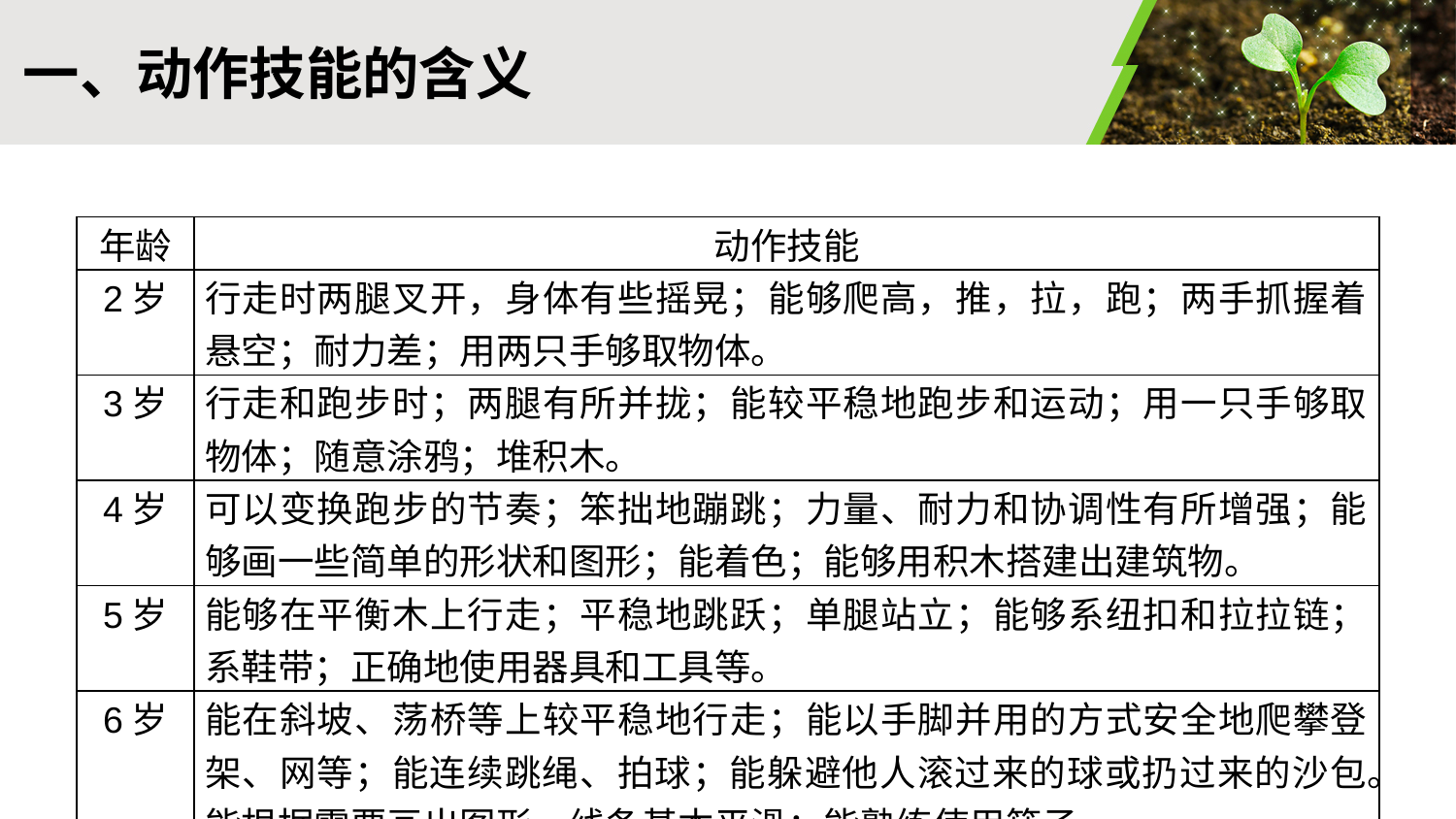

一、动作技能的含义
| 年龄 | 动作技能 |
| --- | --- |
| 2岁 | 行走时两腿叉开，身体有些摇晃；能够爬高，推，拉，跑；两手抓握着悬空；耐力差；用两只手够取物体。 |
| 3岁 | 行走和跑步时；两腿有所并拢；能较平稳地跑步和运动；用一只手够取物体；随意涂鸦；堆积木。 |
| 4岁 | 可以变换跑步的节奏；笨拙地蹦跳；力量、耐力和协调性有所增强；能够画一些简单的形状和图形；能着色；能够用积木搭建出建筑物。 |
| 5岁 | 能够在平衡木上行走；平稳地跳跃；单腿站立；能够系纽扣和拉拉链；系鞋带；正确地使用器具和工具等。 |
| 6岁 | 能在斜坡、荡桥等上较平稳地行走；能以手脚并用的方式安全地爬攀登架、网等；能连续跳绳、拍球；能躲避他人滚过来的球或扔过来的沙包。能根据需要画出图形，线条基本平滑；能熟练使用筷子。 |